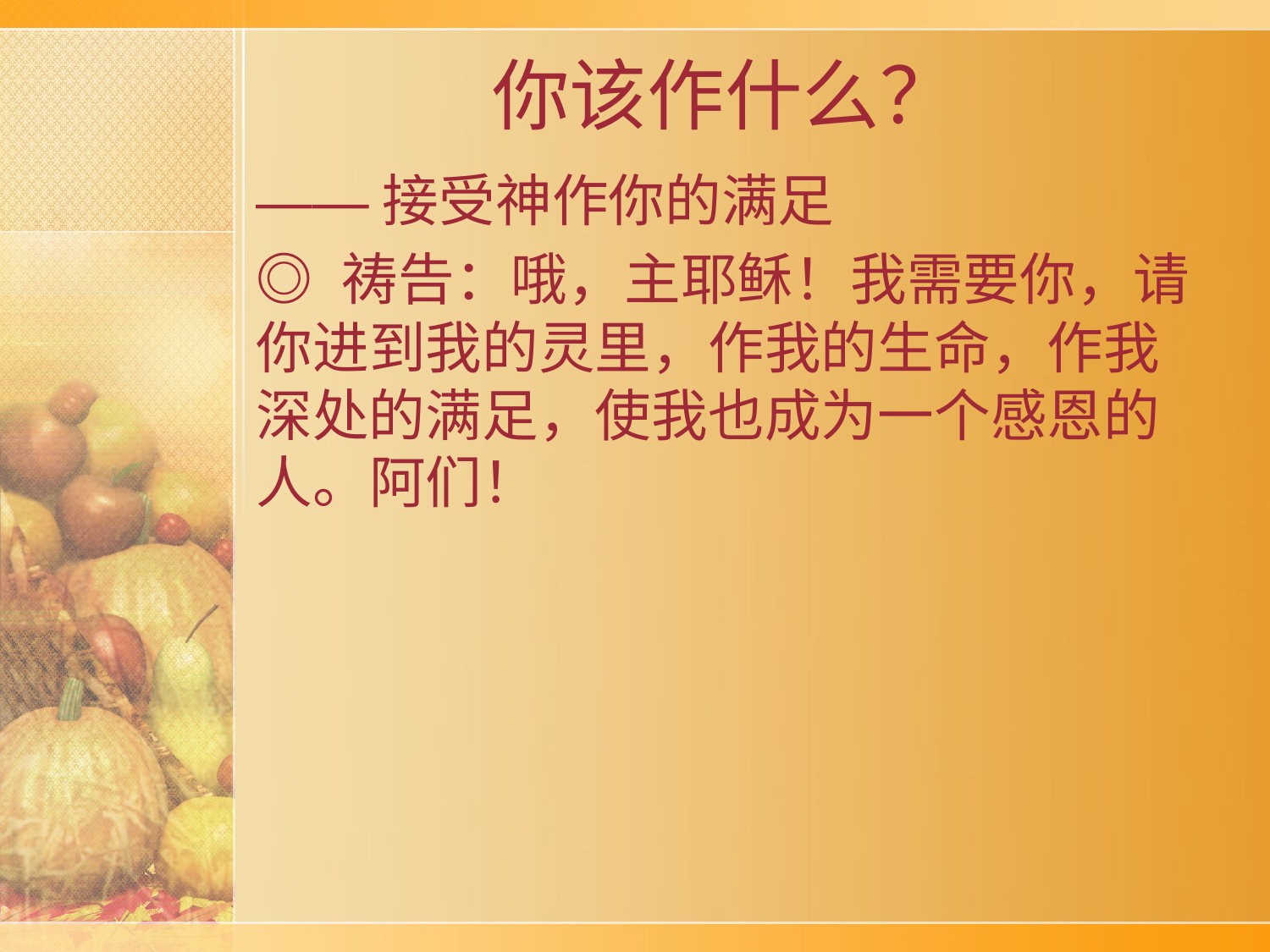

# 你该作什么？
——接受神作你的满足
◎ 祷告：哦，主耶稣！我需要你，请你进到我的灵里，作我的生命，作我深处的满足，使我也成为一个感恩的人。阿们！